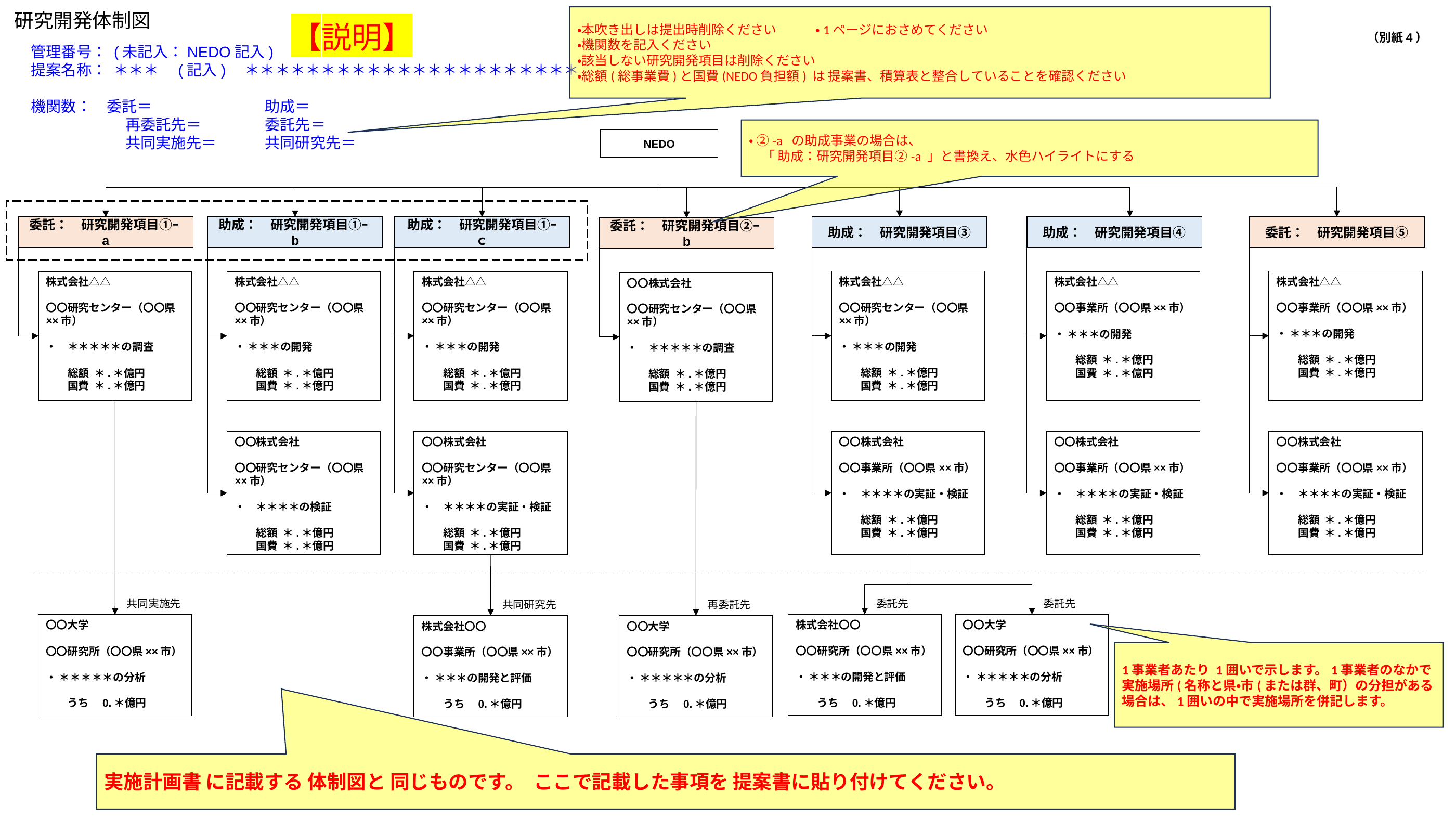

研究開発体制図
・本吹き出しは提出時削除ください　　　・1ページにおさめてください
・機関数を記入ください
・該当しない研究開発項目は削除ください
・総額(総事業費)と国費(NEDO負担額) は 提案書、積算表と整合していることを確認ください
【説明】
（別紙4）
管理番号： (未記入：NEDO記入)
提案名称：  ＊＊＊　(記入)　＊＊＊＊＊＊＊＊＊＊＊＊＊＊＊＊＊＊＊＊＊＊

機関数：　委託＝　　　　　　　	助成＝
　　　　　　 再委託先＝　　　　	委託先＝
　　　　　　 共同実施先＝	共同研究先＝
・ ②-a  の助成事業の場合は、
　「 助成：研究開発項目②-a 」と書換え、水色ハイライトにする
NEDO

助成：　研究開発項目③
委託：　研究開発項目⑤
助成：　研究開発項目①ｰｃ
助成：　研究開発項目④
委託：　研究開発項目①ｰa
助成：　研究開発項目①ｰb
委託：　研究開発項目②ｰb
株式会社△△

〇〇研究センター（〇〇県××市）

・ ＊＊＊の開発

　　総額  ＊.＊億円
　　国費  ＊.＊億円
株式会社△△

〇〇事業所（〇〇県××市）

・ ＊＊＊の開発

　　総額  ＊.＊億円
　　国費  ＊.＊億円
株式会社△△

〇〇研究センター（〇〇県××市）

・ ＊＊＊の開発

　　総額  ＊.＊億円
　　国費  ＊.＊億円
株式会社△△

〇〇事業所（〇〇県××市）

・ ＊＊＊の開発

　　総額  ＊.＊億円
　　国費  ＊.＊億円
株式会社△△

〇〇研究センター（〇〇県××市）

・　＊＊＊＊＊の調査

　　総額  ＊.＊億円
　　国費  ＊.＊億円
株式会社△△

〇〇研究センター（〇〇県××市）

・ ＊＊＊の開発

　　総額  ＊.＊億円
　　国費  ＊.＊億円
〇〇株式会社

〇〇研究センター（〇〇県××市）

・　＊＊＊＊＊の調査

　　総額  ＊.＊億円
　　国費  ＊.＊億円
〇〇株式会社

〇〇事業所（〇〇県××市）

・　＊＊＊＊の実証・検証

　　総額  ＊.＊億円
　　国費  ＊.＊億円
〇〇株式会社

〇〇事業所（〇〇県××市）

・　＊＊＊＊の実証・検証

　　総額  ＊.＊億円
　　国費  ＊.＊億円
〇〇株式会社

〇〇研究センター（〇〇県××市）

・　＊＊＊＊の実証・検証

　　総額  ＊.＊億円
　　国費  ＊.＊億円
〇〇株式会社

〇〇事業所（〇〇県××市）

・　＊＊＊＊の実証・検証

　　総額  ＊.＊億円
　　国費  ＊.＊億円
〇〇株式会社

〇〇研究センター（〇〇県××市）

・　＊＊＊＊の検証

　　総額  ＊.＊億円
　　国費  ＊.＊億円
委託先
委託先
共同実施先
共同研究先
再委託先
株式会社〇〇

〇〇研究所（〇〇県××市）

・ ＊＊＊の開発と評価

　　うち　0.＊億円

〇〇大学

〇〇研究所（〇〇県××市）

・ ＊＊＊＊＊の分析

　　うち　0.＊億円

〇〇大学

〇〇研究所（〇〇県××市）

・ ＊＊＊＊＊の分析

　　うち　0.＊億円
株式会社〇〇

〇〇事業所（〇〇県××市）

・ ＊＊＊の開発と評価

　　うち　0.＊億円

〇〇大学

〇〇研究所（〇〇県××市）

・ ＊＊＊＊＊の分析

　　うち　0.＊億円
1事業者あたり 1囲いで示します。1事業者のなかで実施場所(名称と県・市(または群、町）の分担がある場合は、1囲いの中で実施場所を併記します。
実施計画書 に記載する 体制図と 同じものです。  ここで記載した事項を 提案書に貼り付けてください。